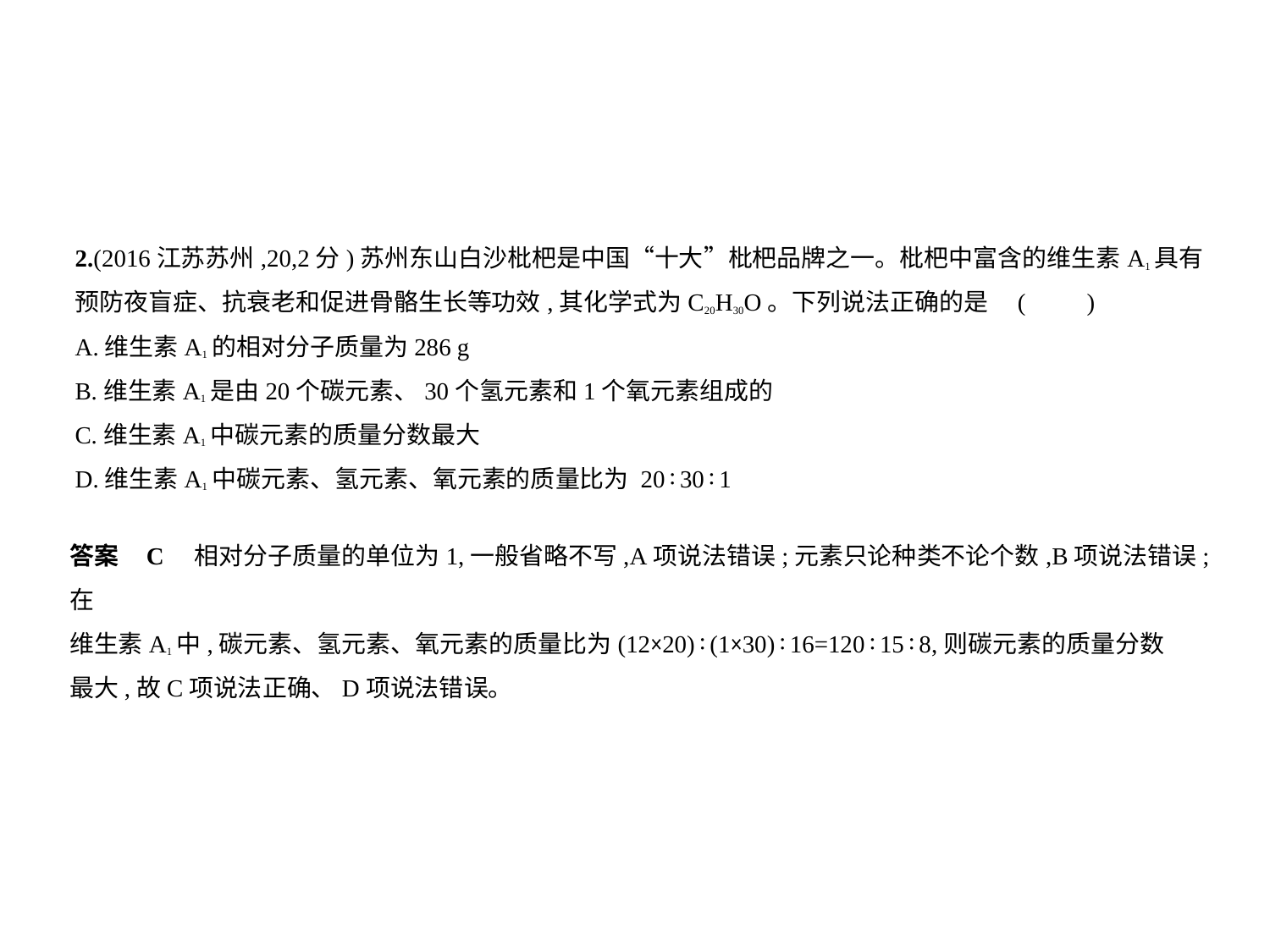

2.(2016江苏苏州,20,2分)苏州东山白沙枇杷是中国“十大”枇杷品牌之一。枇杷中富含的维生素A1具有
预防夜盲症、抗衰老和促进骨骼生长等功效,其化学式为C20H30O。下列说法正确的是 (　　)
A.维生素A1的相对分子质量为286 g
B.维生素A1是由20个碳元素、30个氢元素和1个氧元素组成的
C.维生素A1中碳元素的质量分数最大
D.维生素A1中碳元素、氢元素、氧元素的质量比为 20∶30∶1
答案    C　相对分子质量的单位为1,一般省略不写,A项说法错误;元素只论种类不论个数,B项说法错误;在
维生素A1中,碳元素、氢元素、氧元素的质量比为(12×20)∶(1×30)∶16=120∶15∶8,则碳元素的质量分数
最大,故C项说法正确、D项说法错误。